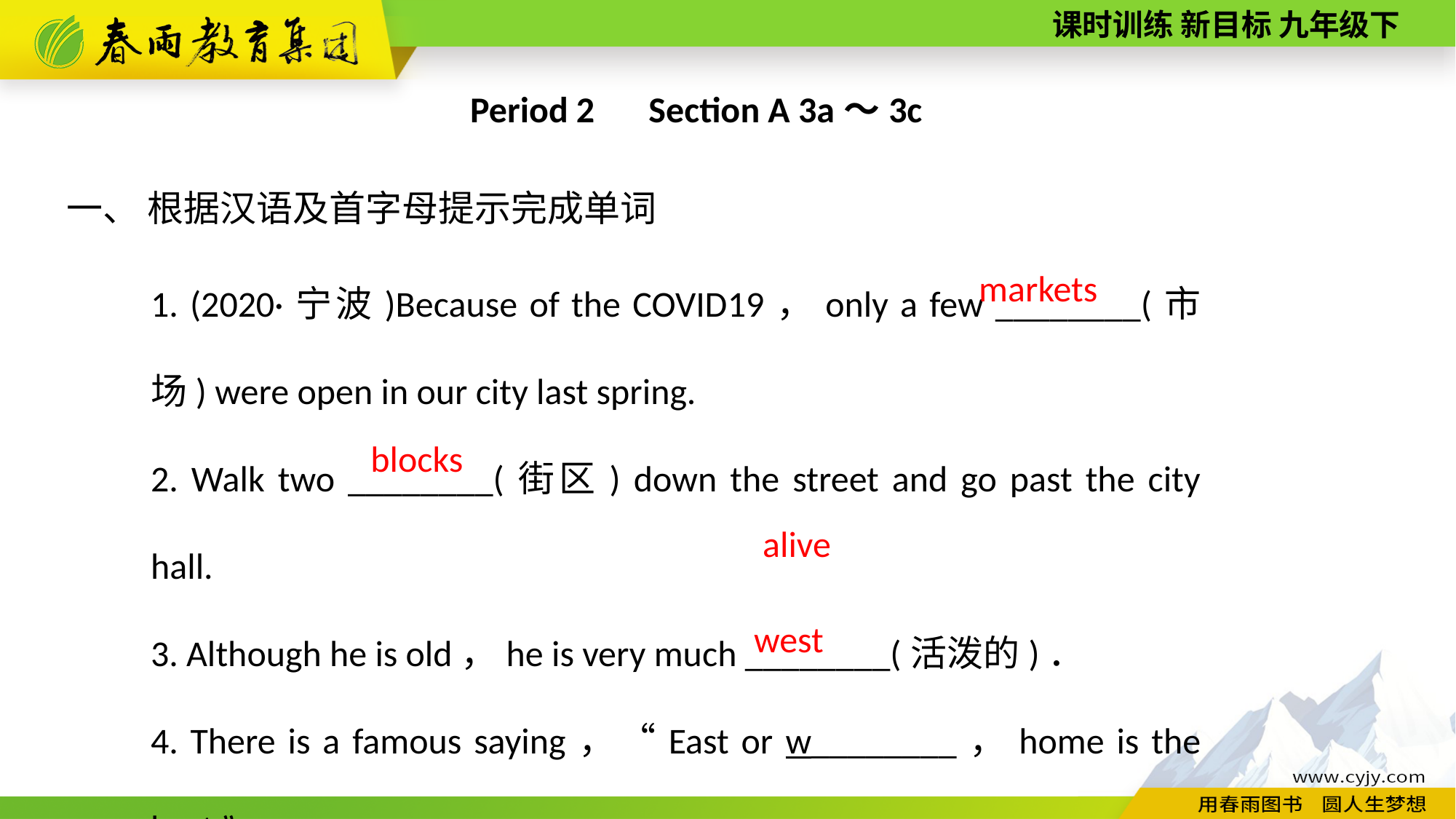

Period 2　Section A 3a～3c
一、 根据汉语及首字母提示完成单词
1. (2020·宁波)Because of the COVID­19，only a few ________(市场) were open in our city last spring.
2. Walk two ________(街区) down the street and go past the city hall.
3. Although he is old，he is very much ________(活泼的)．
4. There is a famous saying，“East or w________，home is the best.”
markets
blocks
alive
west